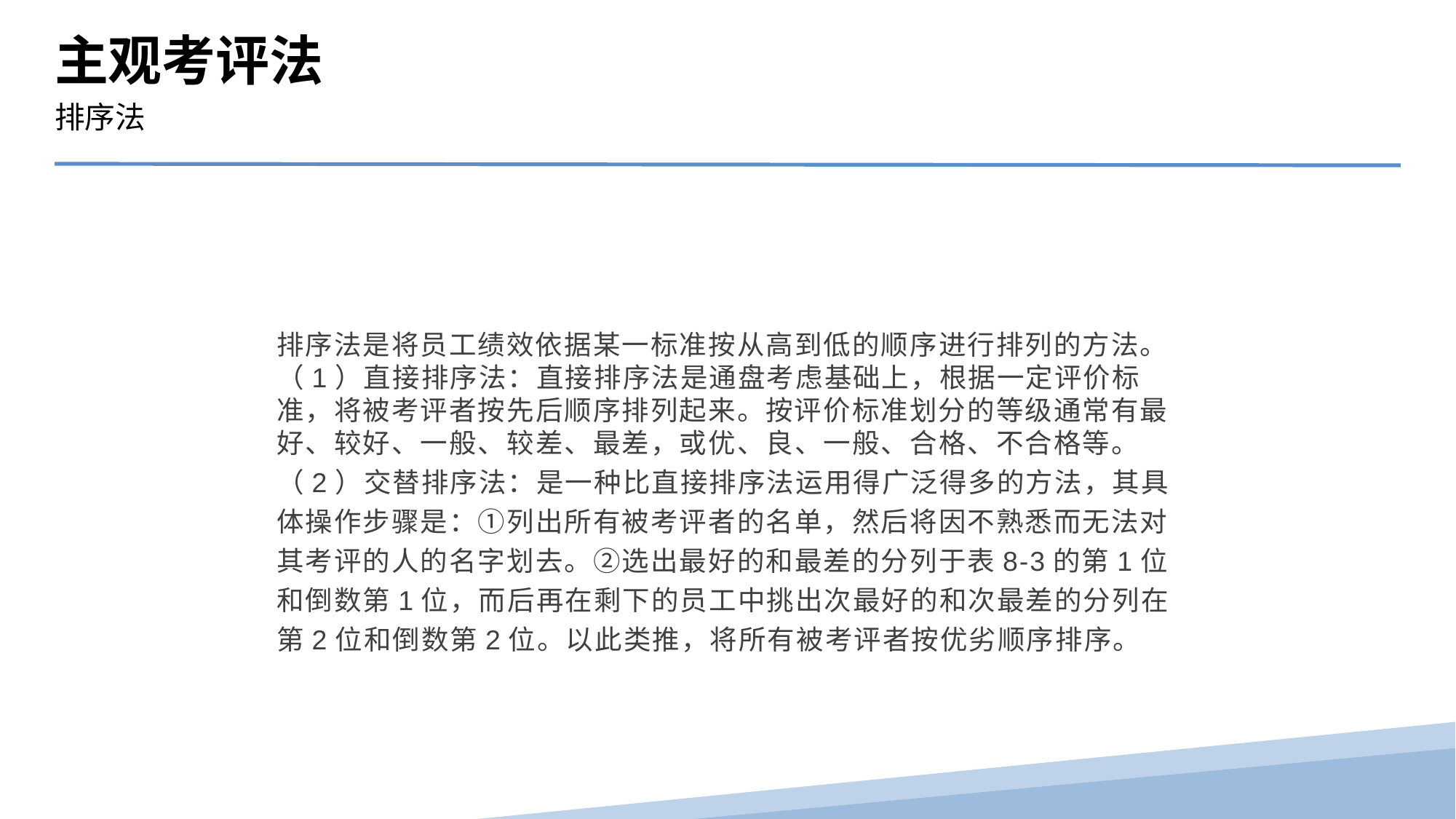

主观考评法
排序法
排序法是将员工绩效依据某一标准按从高到低的顺序进行排列的方法。
（1）直接排序法：直接排序法是通盘考虑基础上，根据一定评价标准，将被考评者按先后顺序排列起来。按评价标准划分的等级通常有最好、较好、一般、较差、最差，或优、良、一般、合格、不合格等。
（2）交替排序法：是一种比直接排序法运用得广泛得多的方法，其具体操作步骤是：①列出所有被考评者的名单，然后将因不熟悉而无法对其考评的人的名字划去。②选出最好的和最差的分列于表8-3的第1位和倒数第1位，而后再在剩下的员工中挑出次最好的和次最差的分列在第2位和倒数第2位。以此类推，将所有被考评者按优劣顺序排序。